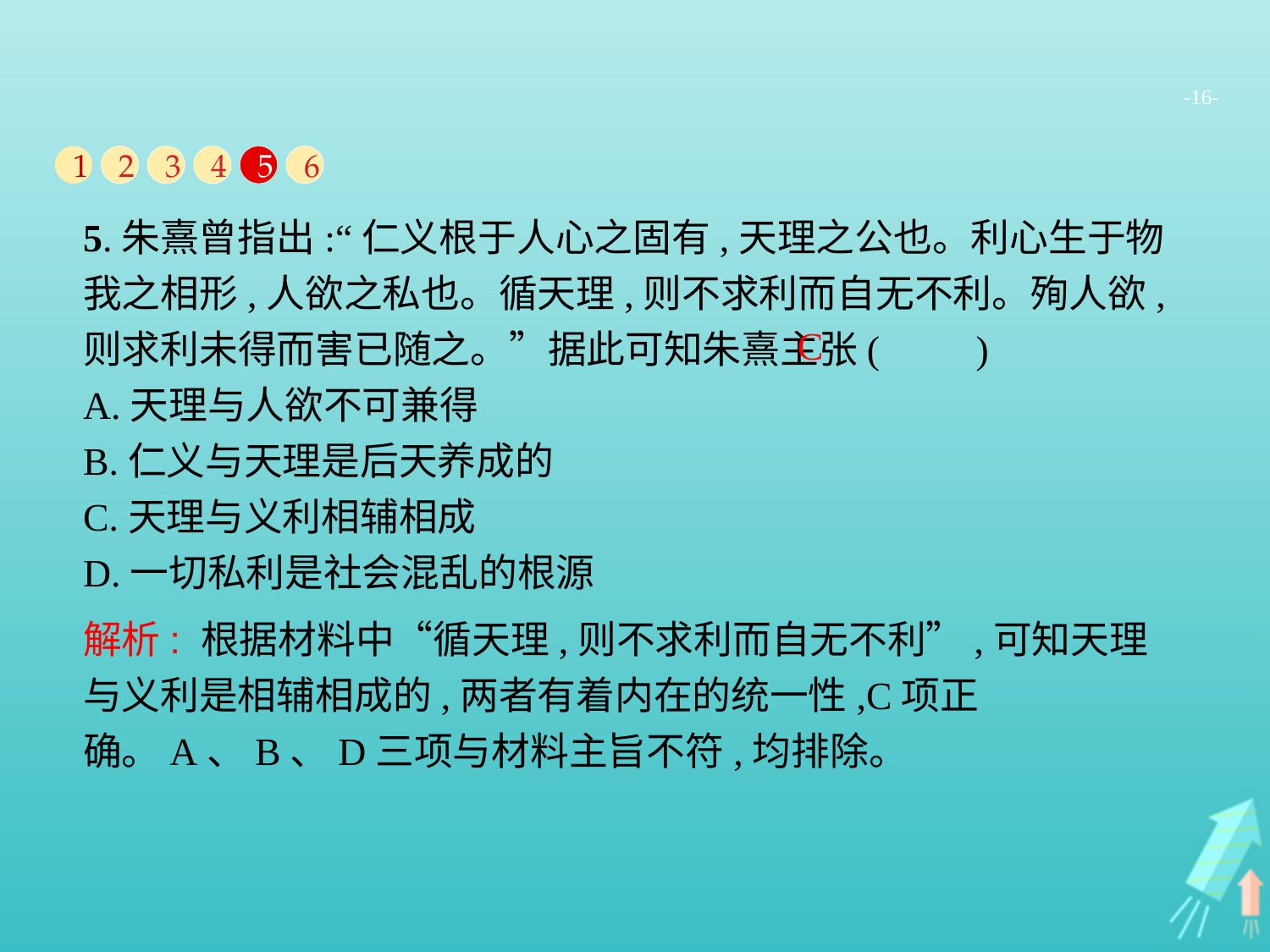

-16-
1
2
3
4
5
6
5.朱熹曾指出:“仁义根于人心之固有,天理之公也。利心生于物我之相形,人欲之私也。循天理,则不求利而自无不利。殉人欲,则求利未得而害已随之。”据此可知朱熹主张(　　)
A.天理与人欲不可兼得
B.仁义与天理是后天养成的
C.天理与义利相辅相成
D.一切私利是社会混乱的根源
C
解析: 根据材料中“循天理,则不求利而自无不利”,可知天理与义利是相辅相成的,两者有着内在的统一性,C项正确。A、B、D三项与材料主旨不符,均排除。